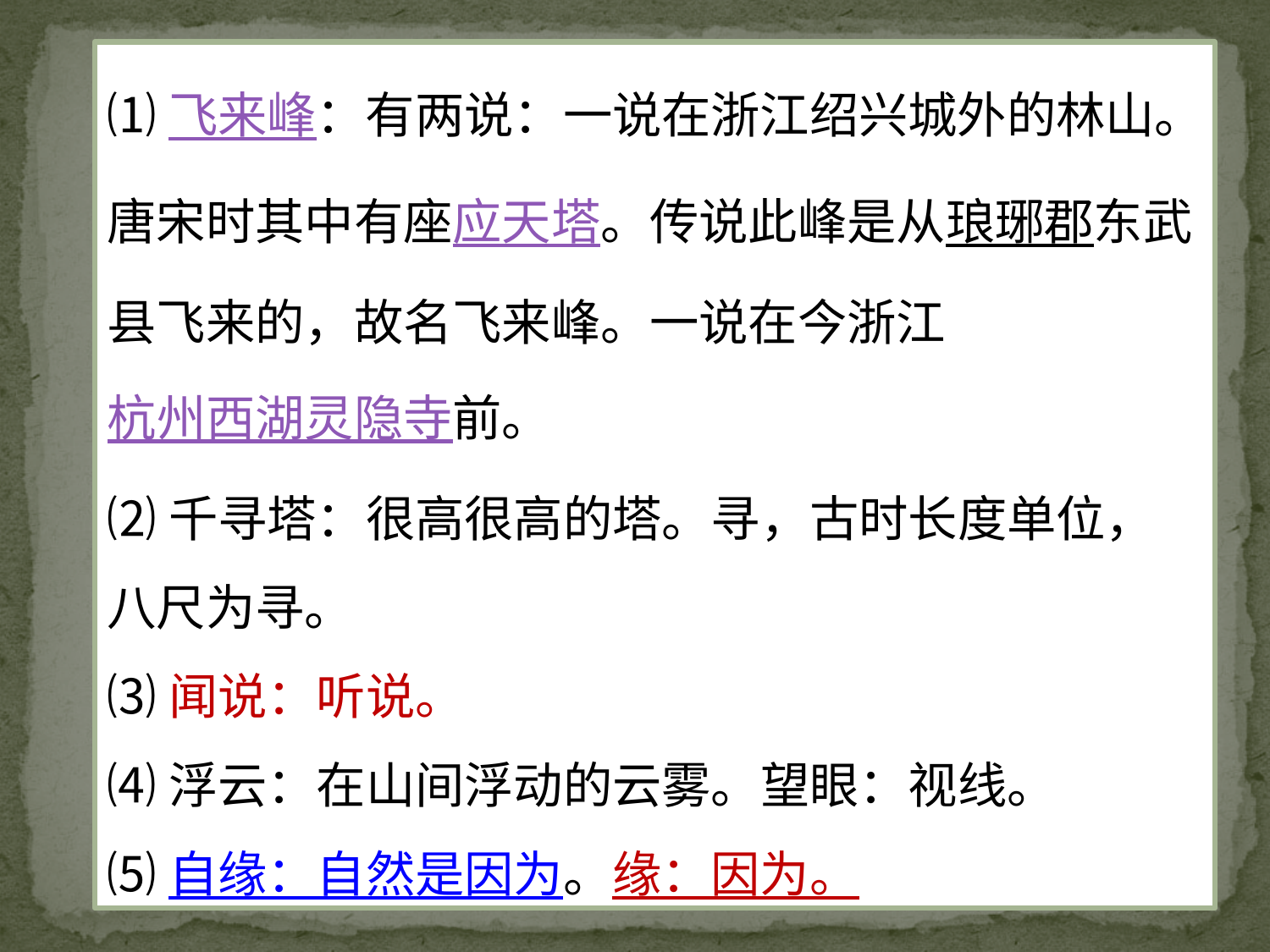

⑴飞来峰：有两说：一说在浙江绍兴城外的林山。唐宋时其中有座应天塔。传说此峰是从琅琊郡东武县飞来的，故名飞来峰。一说在今浙江杭州西湖灵隐寺前。
⑵千寻塔：很高很高的塔。寻，古时长度单位，八尺为寻。
⑶闻说：听说。
⑷浮云：在山间浮动的云雾。望眼：视线。
⑸自缘：自然是因为。缘：因为。